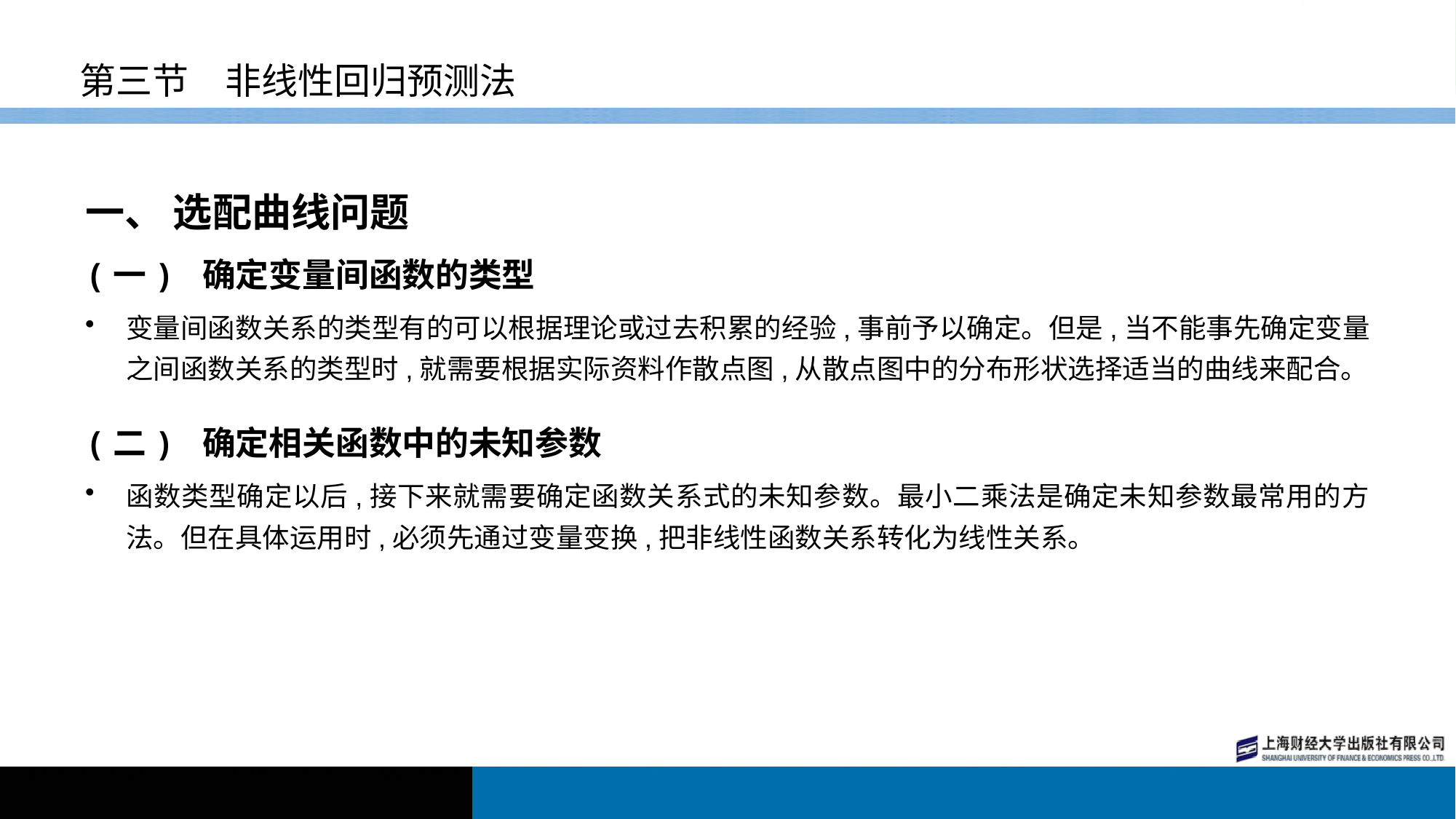

# 第三节　非线性回归预测法
一、 选配曲线问题
(一) 确定变量间函数的类型
变量间函数关系的类型有的可以根据理论或过去积累的经验,事前予以确定。但是,当不能事先确定变量之间函数关系的类型时,就需要根据实际资料作散点图,从散点图中的分布形状选择适当的曲线来配合。
(二) 确定相关函数中的未知参数
函数类型确定以后,接下来就需要确定函数关系式的未知参数。最小二乘法是确定未知参数最常用的方法。但在具体运用时,必须先通过变量变换,把非线性函数关系转化为线性关系。
13